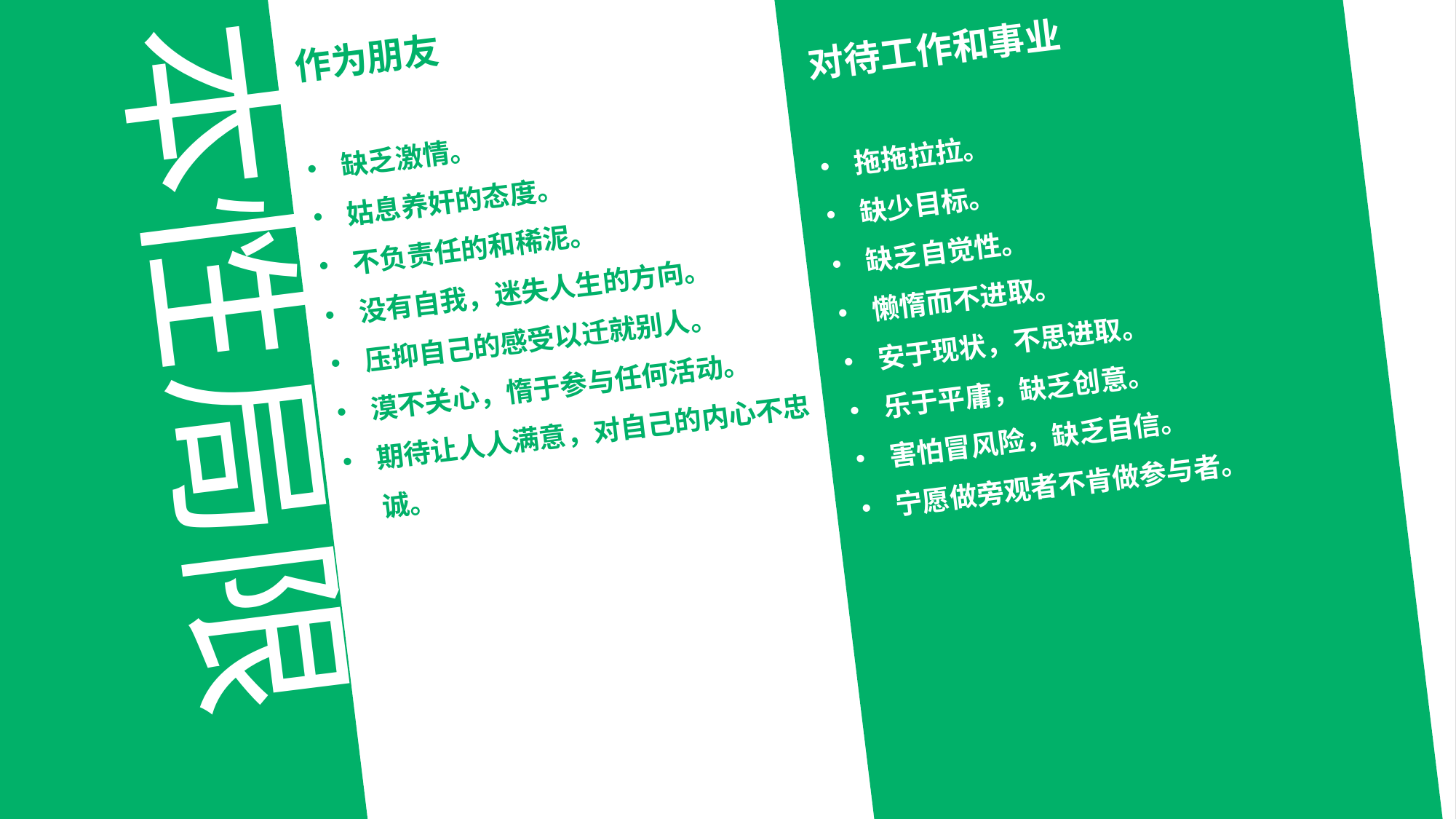

对待工作和事业

拖拖拉拉。
缺少目标。
缺乏自觉性。
懒惰而不进取。
安于现状，不思进取。
乐于平庸，缺乏创意。
害怕冒风险，缺乏自信。
宁愿做旁观者不肯做参与者。
作为朋友

缺乏激情。
姑息养奸的态度。
不负责任的和稀泥。
没有自我，迷失人生的方向。
压抑自己的感受以迁就别人。
漠不关心，惰于参与任何活动。
期待让人人满意，对自己的内心不忠诚。
本性局限